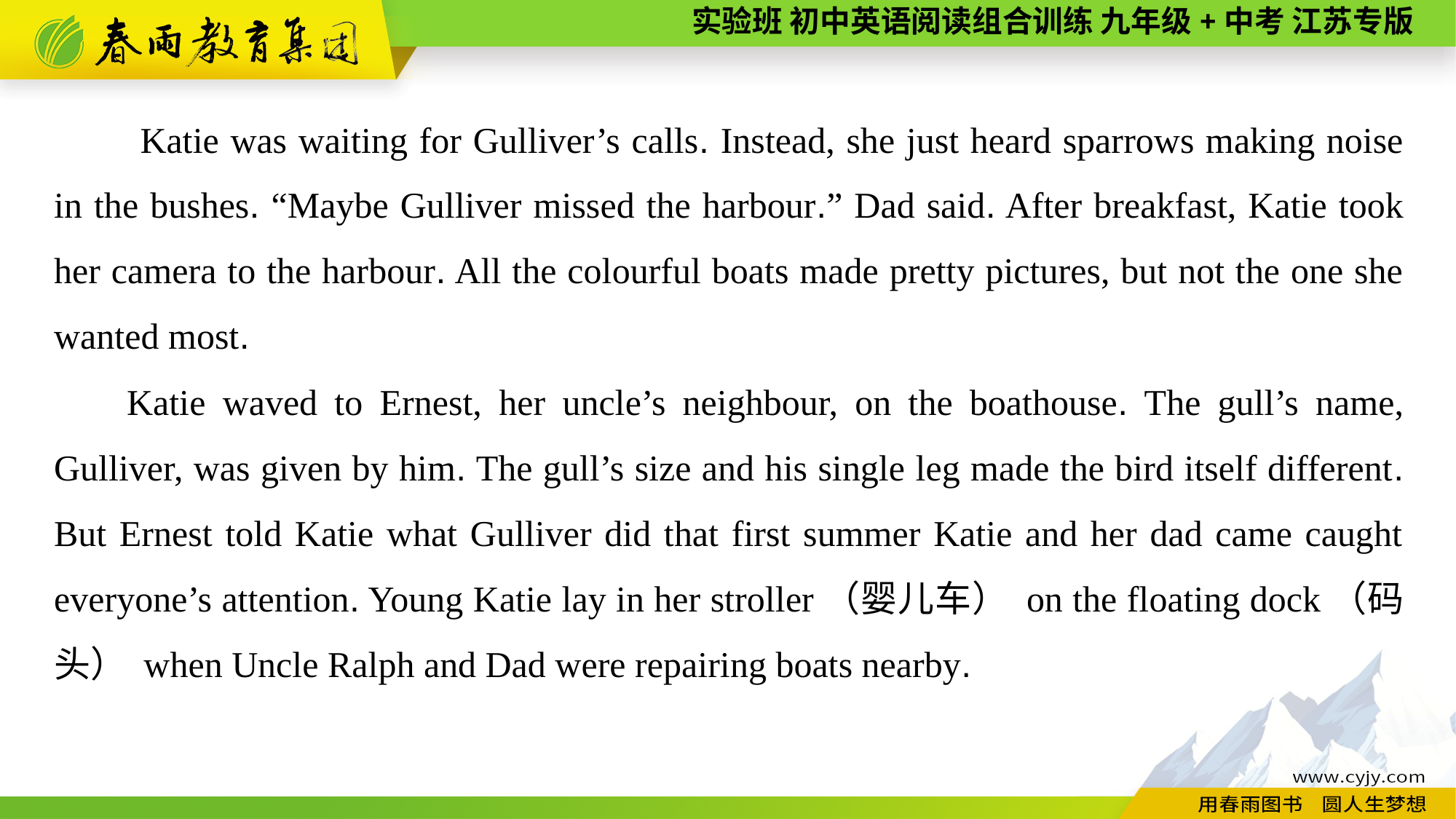

Katie was waiting for Gulliver’s calls. Instead, she just heard sparrows making noise in the bushes. “Maybe Gulliver missed the harbour.” Dad said. After breakfast, Katie took her camera to the harbour. All the colourful boats made pretty pictures, but not the one she wanted most.
Katie waved to Ernest, her uncle’s neighbour, on the boathouse. The gull’s name, Gulliver, was given by him. The gull’s size and his single leg made the bird itself different. But Ernest told Katie what Gulliver did that first summer Katie and her dad came caught everyone’s attention. Young Katie lay in her stroller（婴儿车） on the floating dock（码头） when Uncle Ralph and Dad were repairing boats nearby.